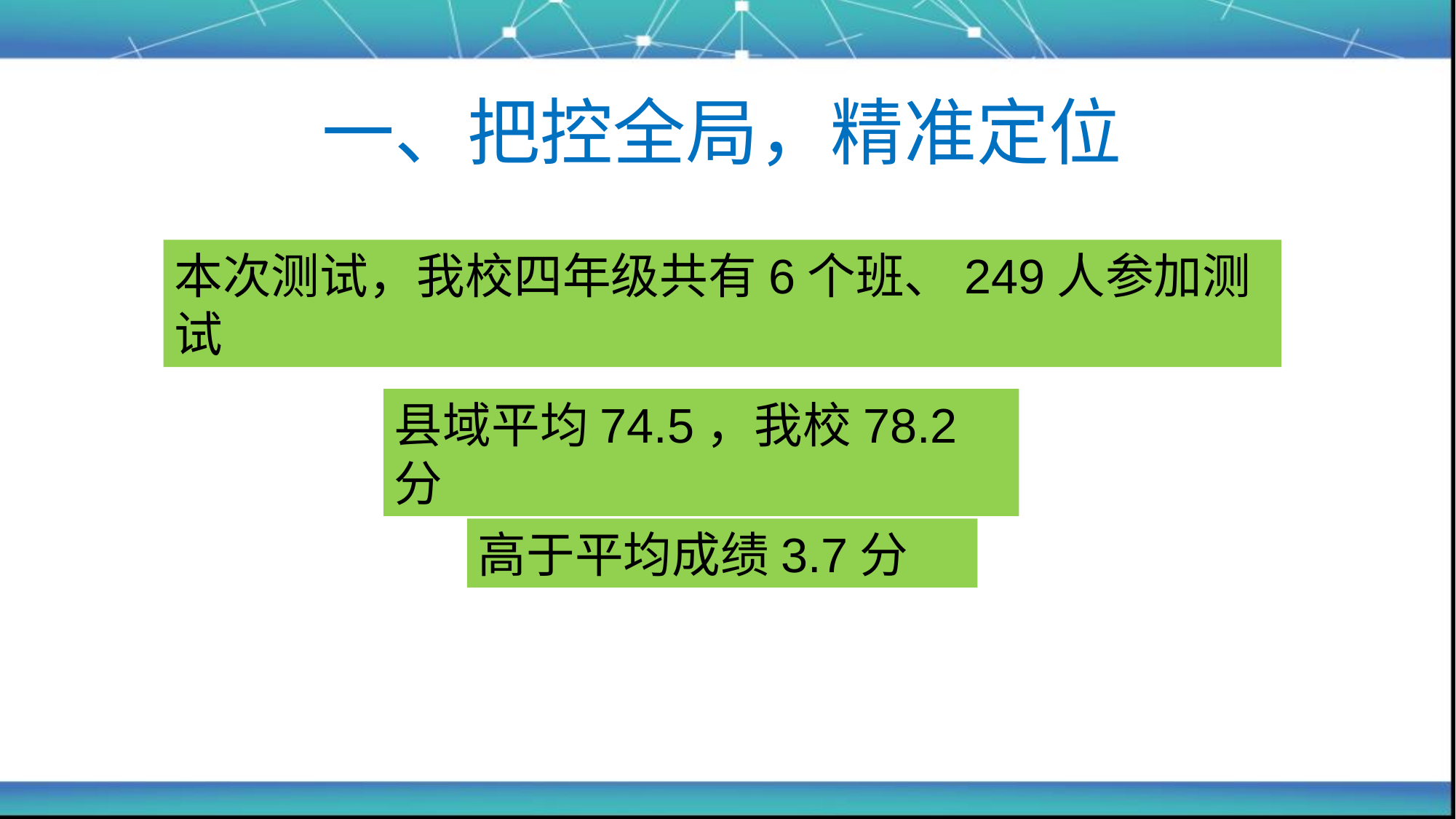

一、把控全局，精准定位
本次测试，我校四年级共有6个班、249人参加测试
县域平均74.5，我校78.2分
高于平均成绩3.7分